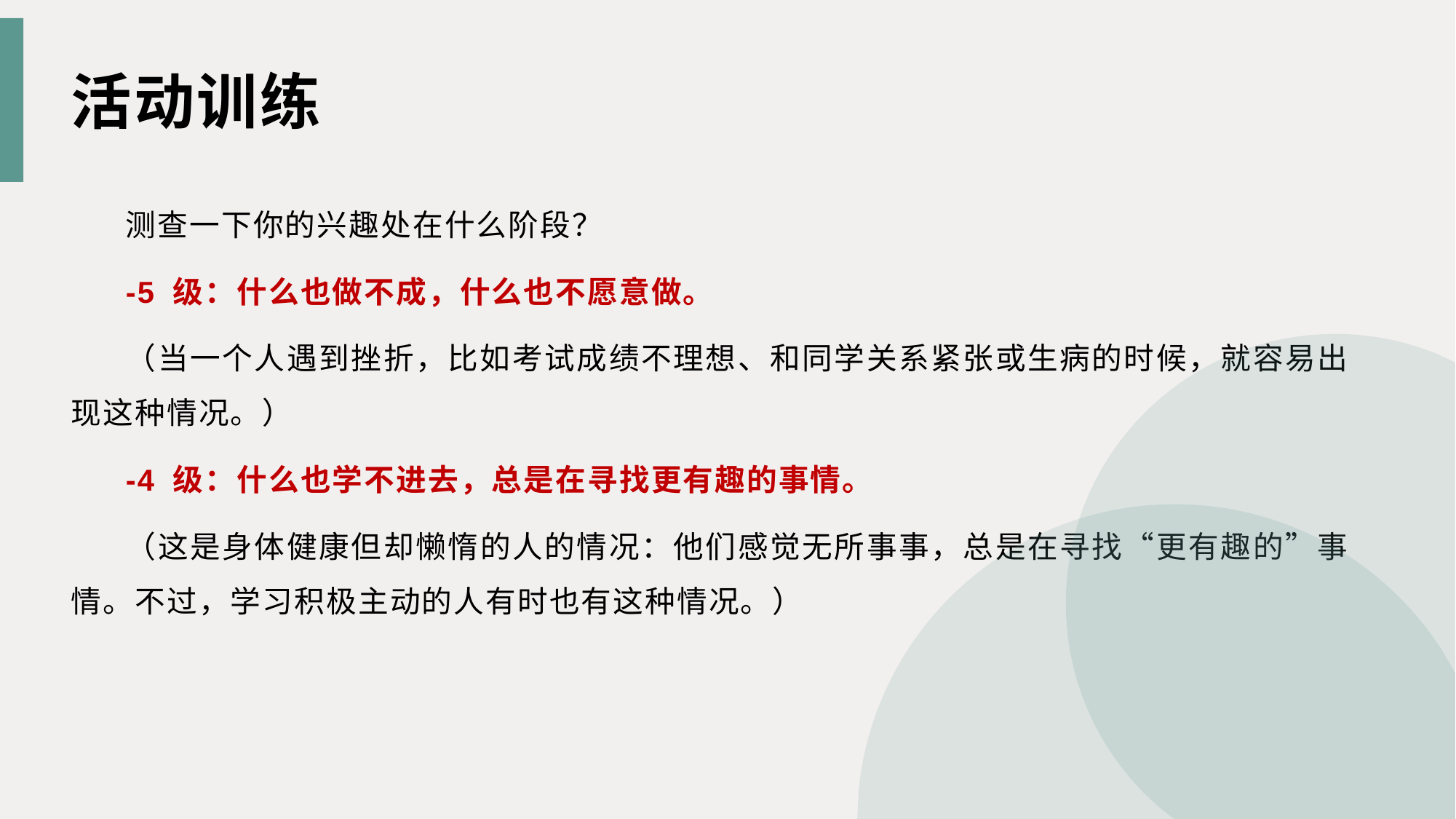

活动训练
测查一下你的兴趣处在什么阶段？
-5 级：什么也做不成，什么也不愿意做。
（当一个人遇到挫折，比如考试成绩不理想、和同学关系紧张或生病的时候，就容易出现这种情况。）
-4 级：什么也学不进去，总是在寻找更有趣的事情。
（这是身体健康但却懒惰的人的情况：他们感觉无所事事，总是在寻找“更有趣的”事情。不过，学习积极主动的人有时也有这种情况。）